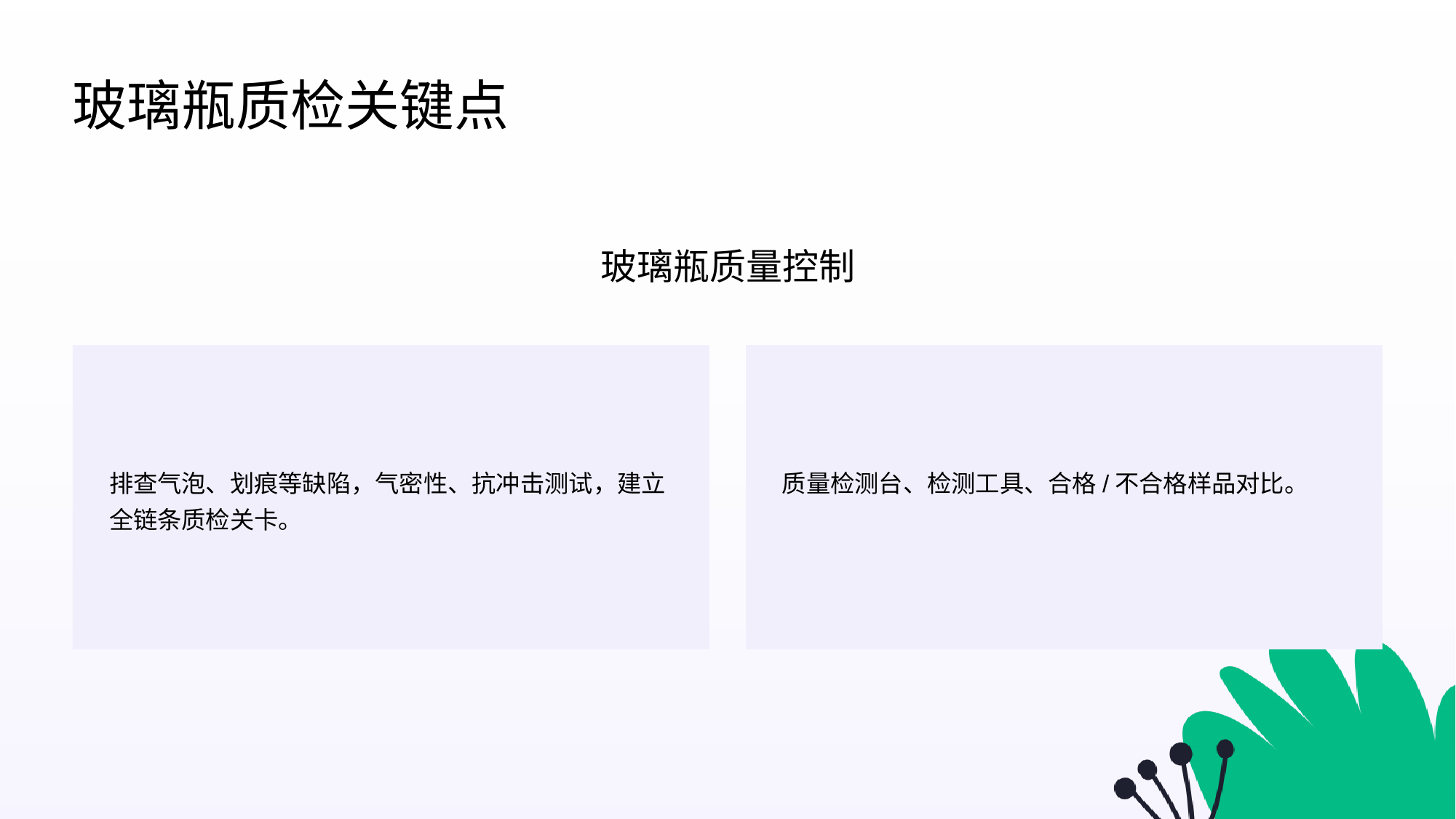

玻璃瓶质检关键点
玻璃瓶质量控制

排查气泡、划痕等缺陷，气密性、抗冲击测试，建立全链条质检关卡。
质量检测台、检测工具、合格/不合格样品对比。